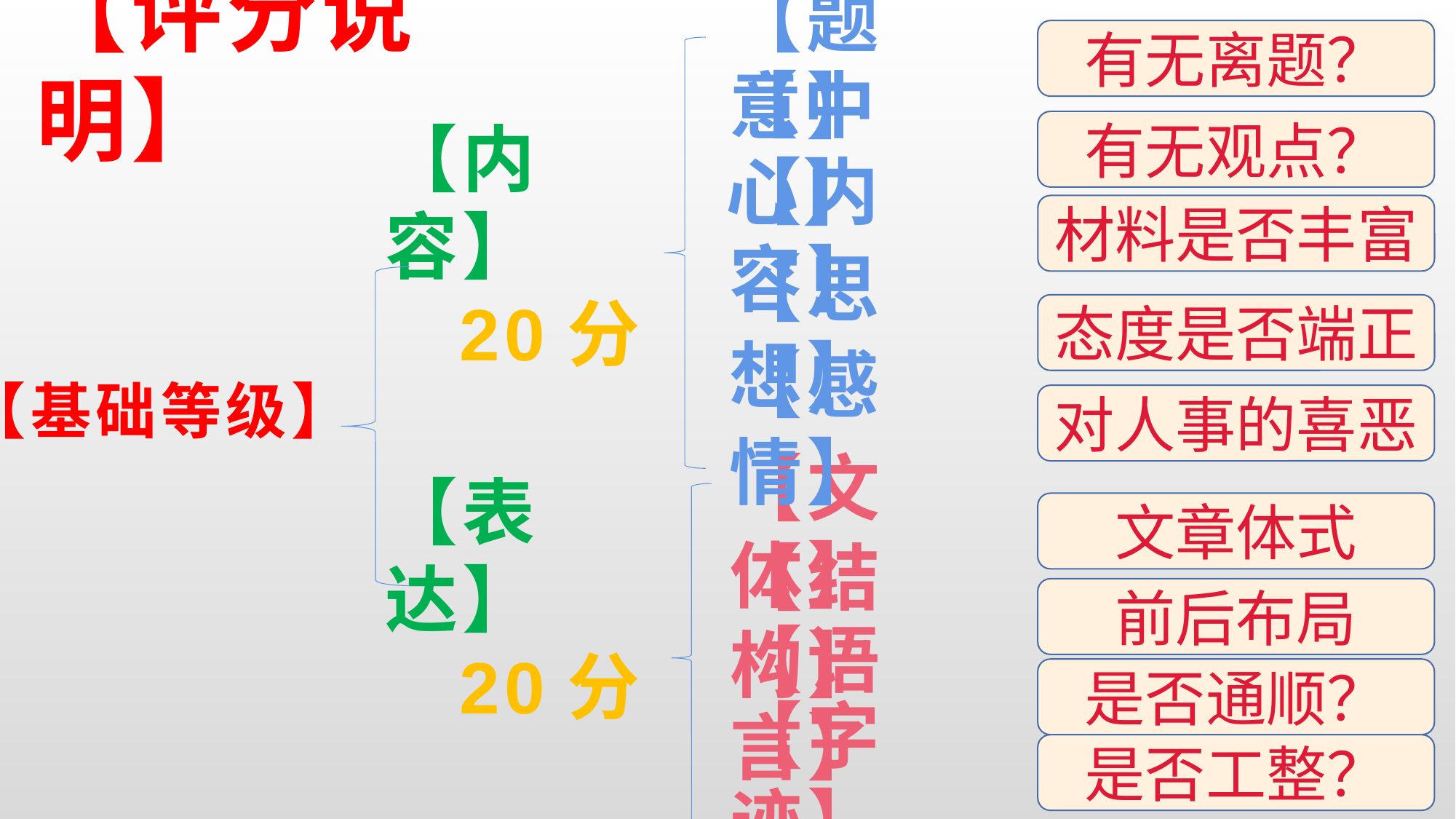

【题意】
# 【评分说明】
有无离题？

【中心】
有无观点？
【内容】
材料是否丰富
【内容】
   20分

【思想】
态度是否端正
【基础等级】
【感情】
对人事的喜恶

【文体】
文章体式
【表达】
   20分
【结构】
前后布局
是否通顺？
【语言】
【字迹】
是否工整？